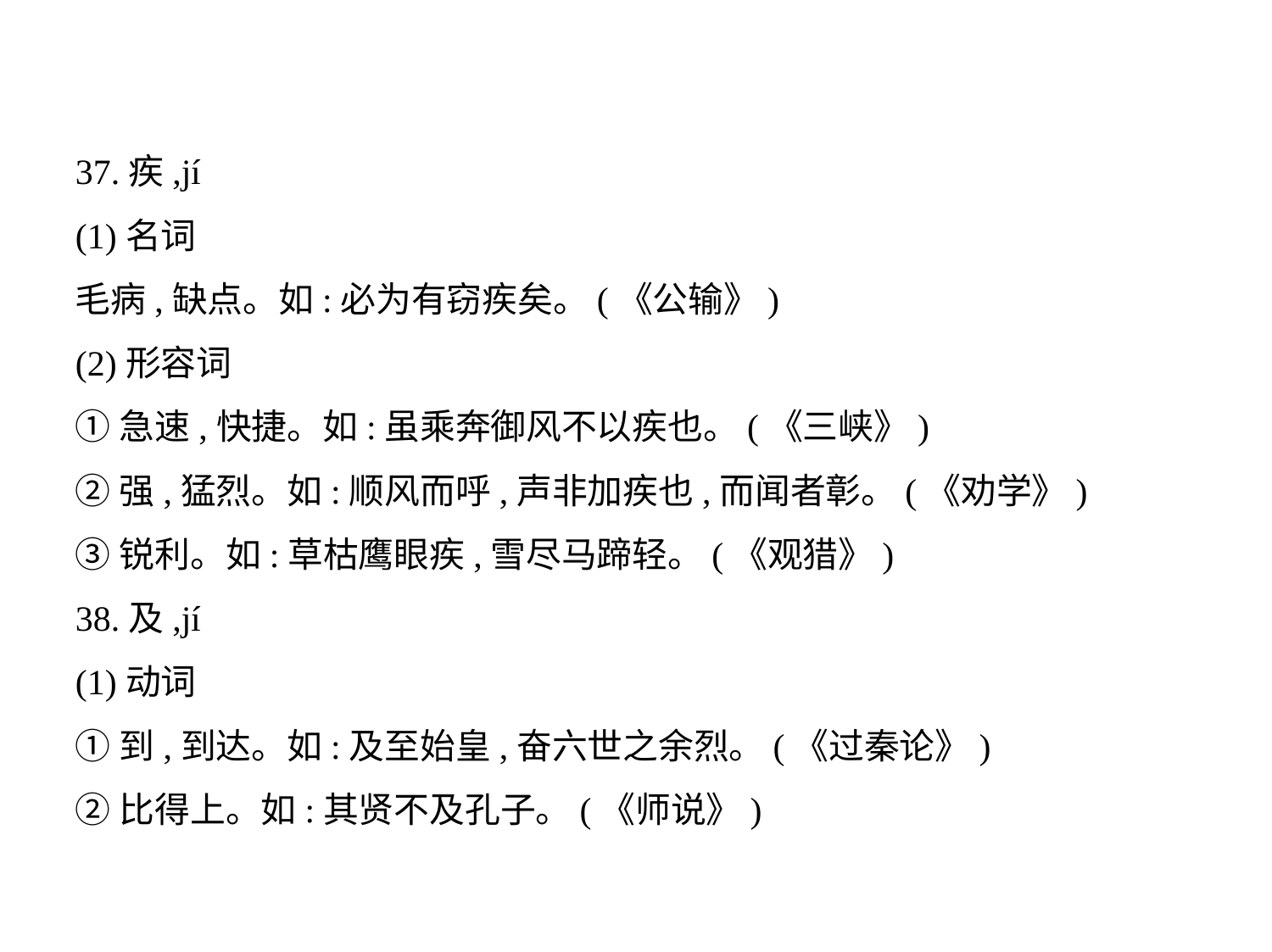

37.疾,jí
(1)名词
毛病,缺点。如:必为有窃疾矣。(《公输》)
(2)形容词
①急速,快捷。如:虽乘奔御风不以疾也。(《三峡》)
②强,猛烈。如:顺风而呼,声非加疾也,而闻者彰。(《劝学》)
③锐利。如:草枯鹰眼疾,雪尽马蹄轻。(《观猎》)
38.及,jí
(1)动词
①到,到达。如:及至始皇,奋六世之余烈。(《过秦论》)
②比得上。如:其贤不及孔子。(《师说》)